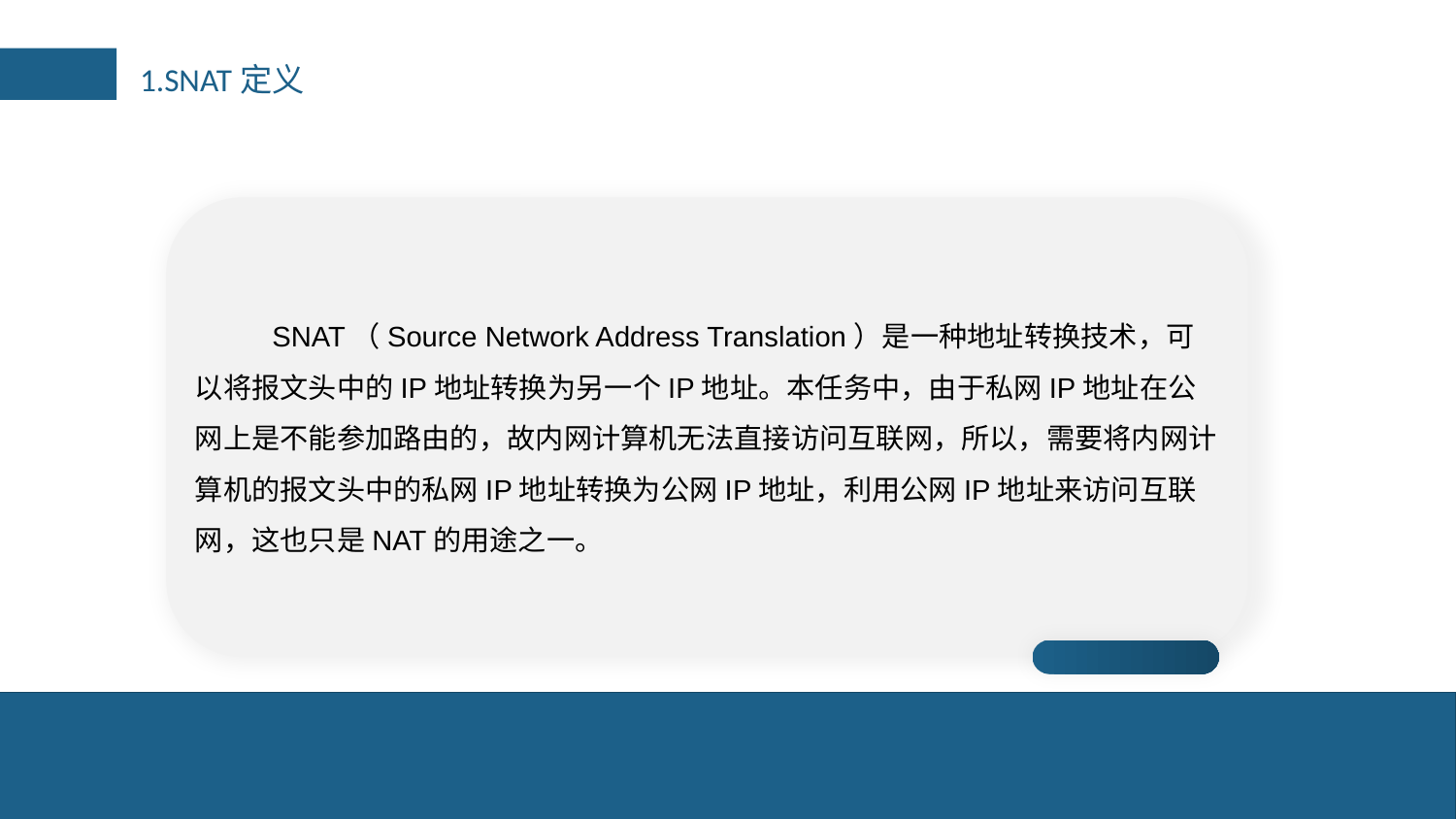

1.SNAT定义

SNAT（Source Network Address Translation）是一种地址转换技术，可以将报文头中的IP地址转换为另一个IP地址。本任务中，由于私网IP地址在公网上是不能参加路由的，故内网计算机无法直接访问互联网，所以，需要将内网计算机的报文头中的私网IP地址转换为公网IP地址，利用公网IP地址来访问互联网，这也只是NAT的用途之一。